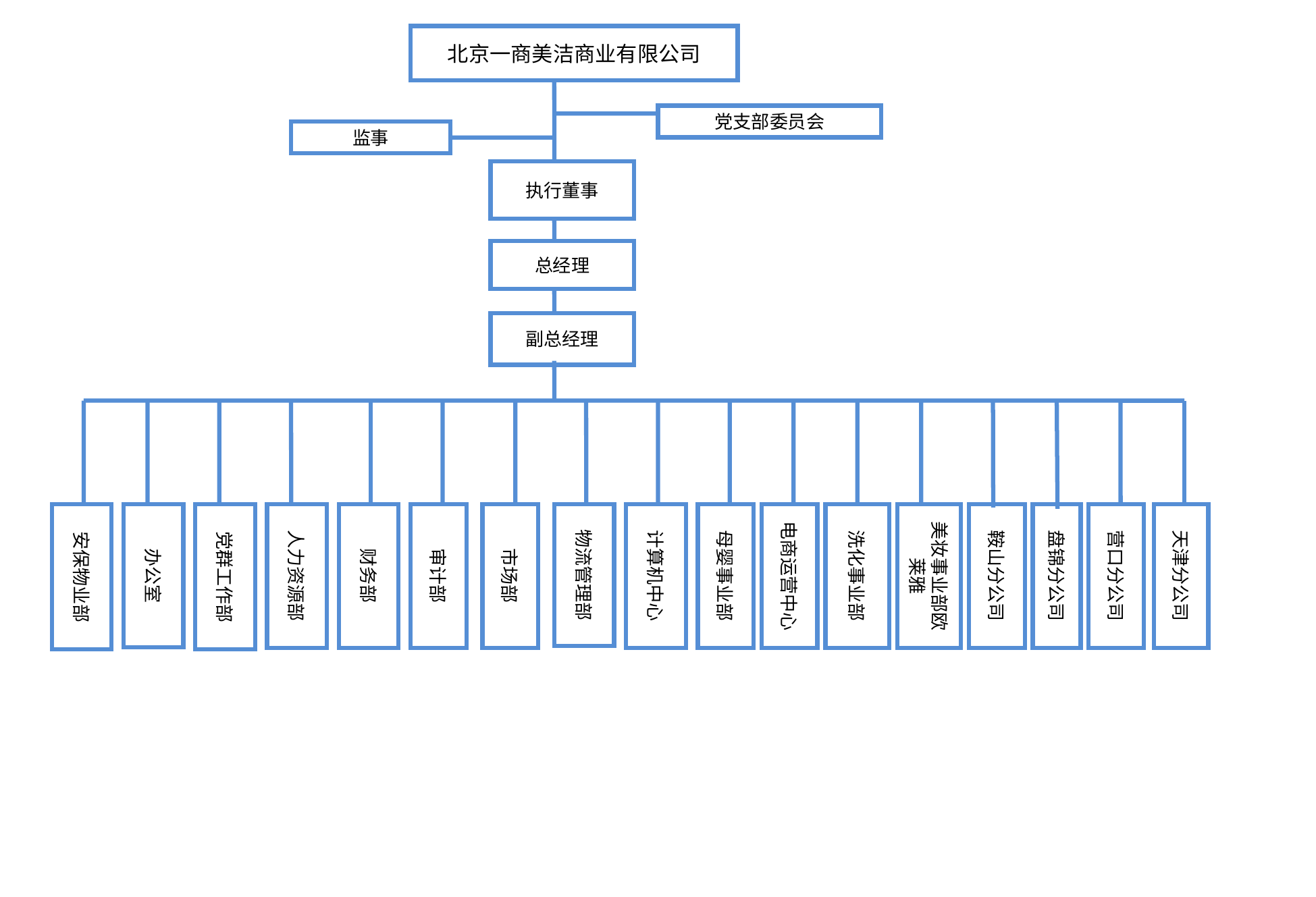

北京一商美洁商业有限公司

党支部委员会

监事

执行董事

总经理

副总经理

财务部
审计部

市场部
物流管理部
计算机中心

母婴事业部
电商运营中心
洗化事业部
美妆事业部欧莱雅

鞍山分公司
盘锦分公司
营口分公司
天津分公司

党群工作部
安保物业部
办公室
人力资源部